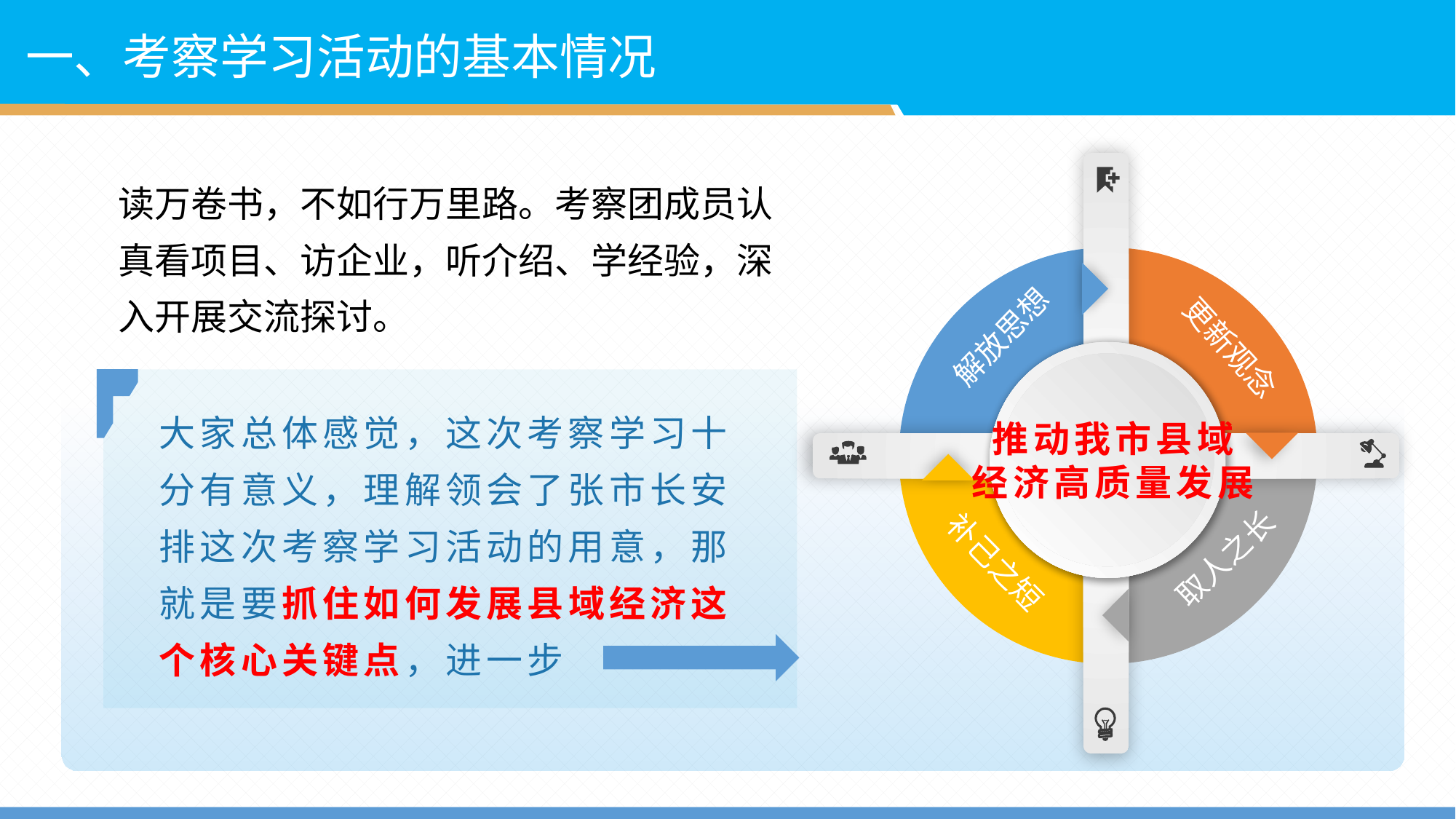

一、考察学习活动的基本情况

解放思想
更新观念

取人之长
补己之短

推动我市县域
经济高质量发展
读万卷书，不如行万里路。考察团成员认真看项目、访企业，听介绍、学经验，深入开展交流探讨。

大家总体感觉，这次考察学习十分有意义，理解领会了张市长安排这次考察学习活动的用意，那就是要抓住如何发展县域经济这个核心关键点，进一步